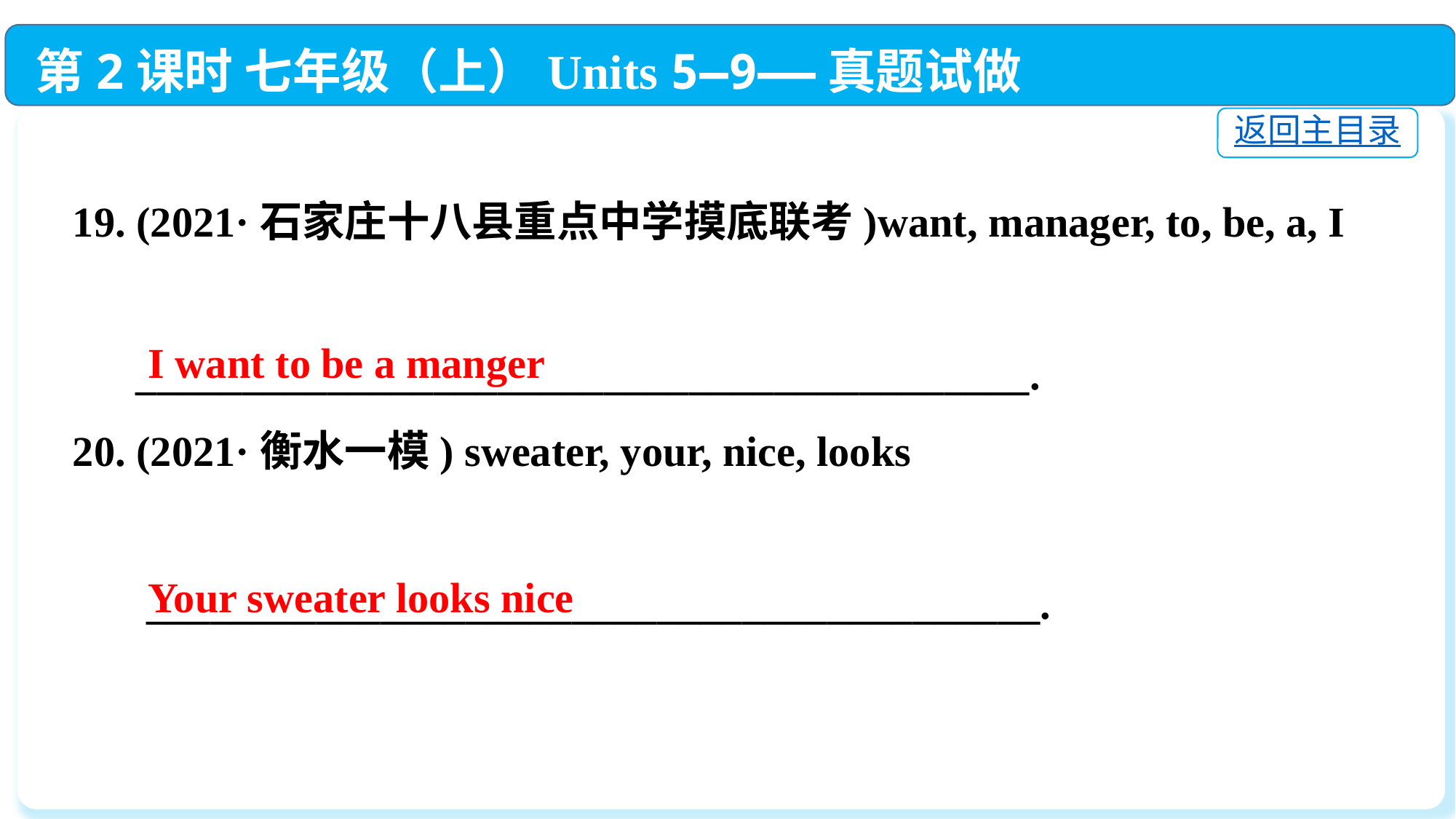

第2课时 七年级（上）Units 5—9——真题试做

返回主目录
19. (2021·石家庄十八县重点中学摸底联考)want, manager, to, be, a, I

      __________________________________________.
20. (2021·衡水一模) sweater, your, nice, looks

       __________________________________________.
I want to be a manger
Your sweater looks nice